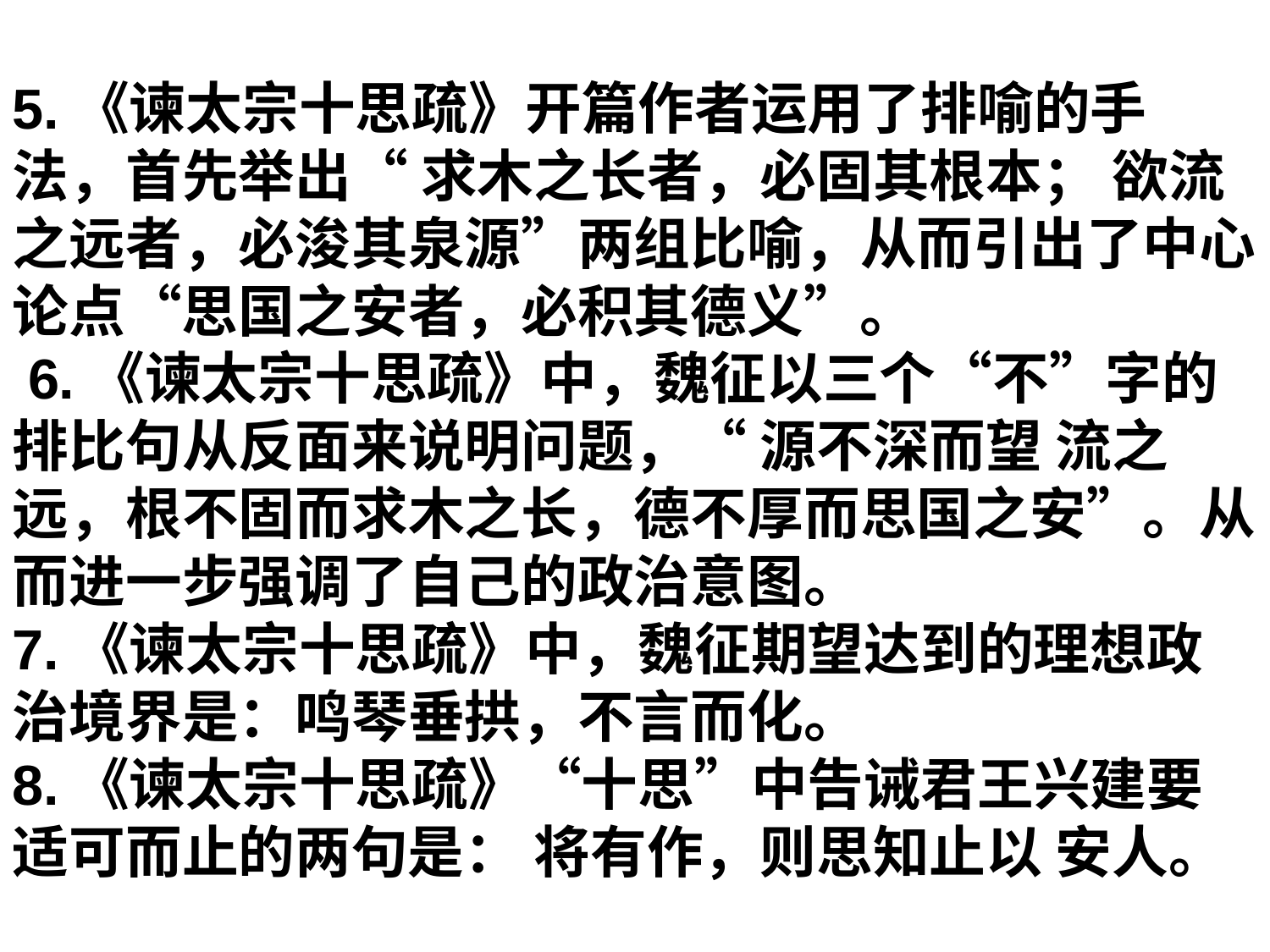

5.《谏太宗十思疏》开篇作者运用了排喻的手法，首先举出“ 求木之长者，必固其根本； 欲流之远者，必浚其泉源”两组比喻，从而引出了中心论点“思国之安者，必积其德义”。
 6.《谏太宗十思疏》中，魏征以三个“不”字的排比句从反面来说明问题，“ 源不深而望 流之远，根不固而求木之长，德不厚而思国之安”。从而进一步强调了自己的政治意图。
7.《谏太宗十思疏》中，魏征期望达到的理想政治境界是：鸣琴垂拱，不言而化。
8.《谏太宗十思疏》“十思”中告诫君王兴建要适可而止的两句是： 将有作，则思知止以 安人。